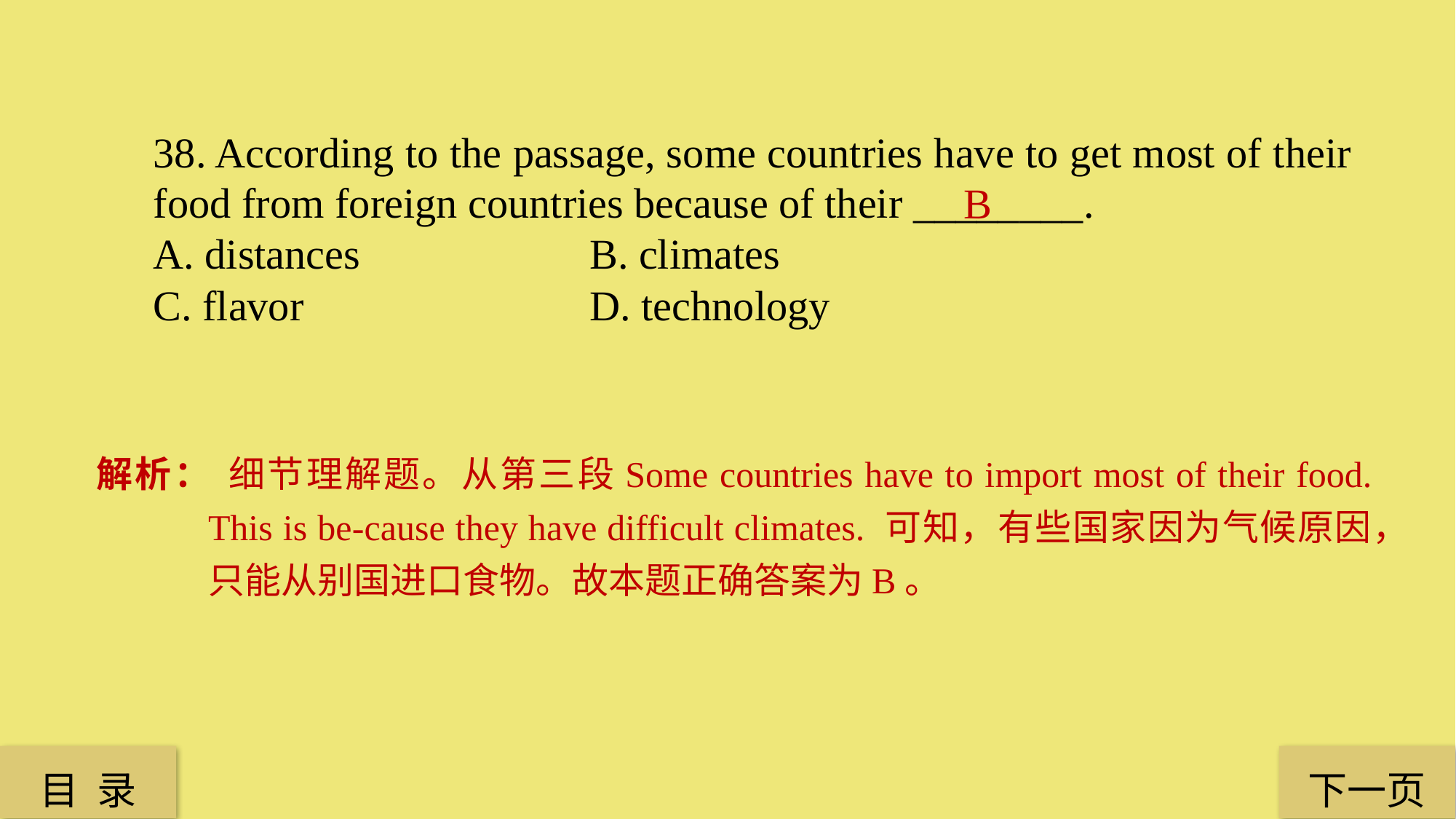

38. According to the passage, some countries have to get most of their food from foreign countries because of their ________.
A. distances	 		B. climates
C. flavor	 		D. technology
B
解析：	 细节理解题。从第三段Some countries have to import most of their food. This is be-cause they have difficult climates. 可知，有些国家因为气候原因，只能从别国进口食物。故本题正确答案为B。